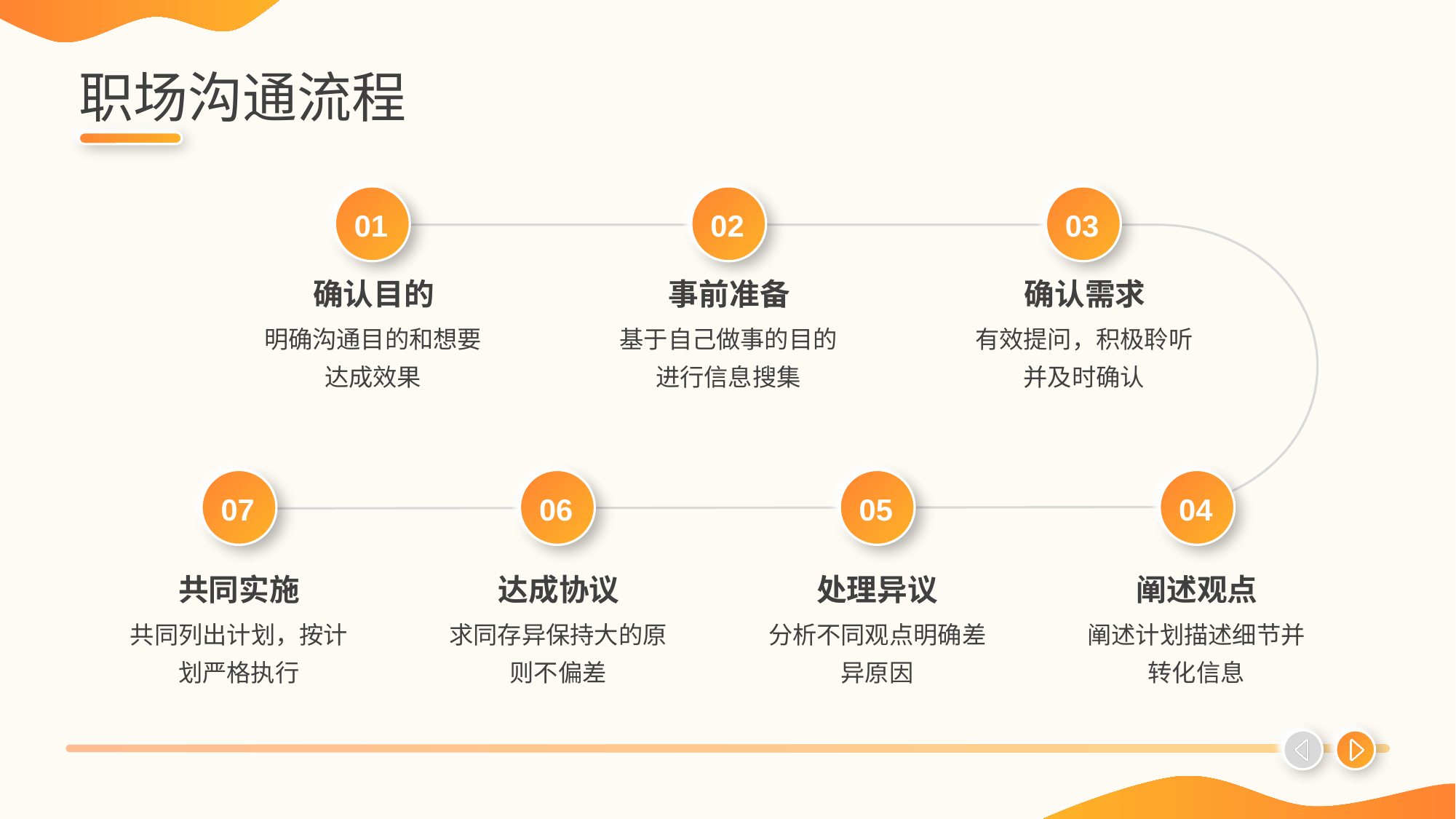

# 职场沟通流程

01
02
03

确认目的
事前准备
确认需求
明确沟通目的和想要达成效果
基于自己做事的目的进行信息搜集
有效提问，积极聆听并及时确认

07
06
05
04
共同实施
处理异议
达成协议
阐述观点
共同列出计划，按计划严格执行
求同存异保持大的原则不偏差
分析不同观点明确差异原因
阐述计划描述细节并转化信息